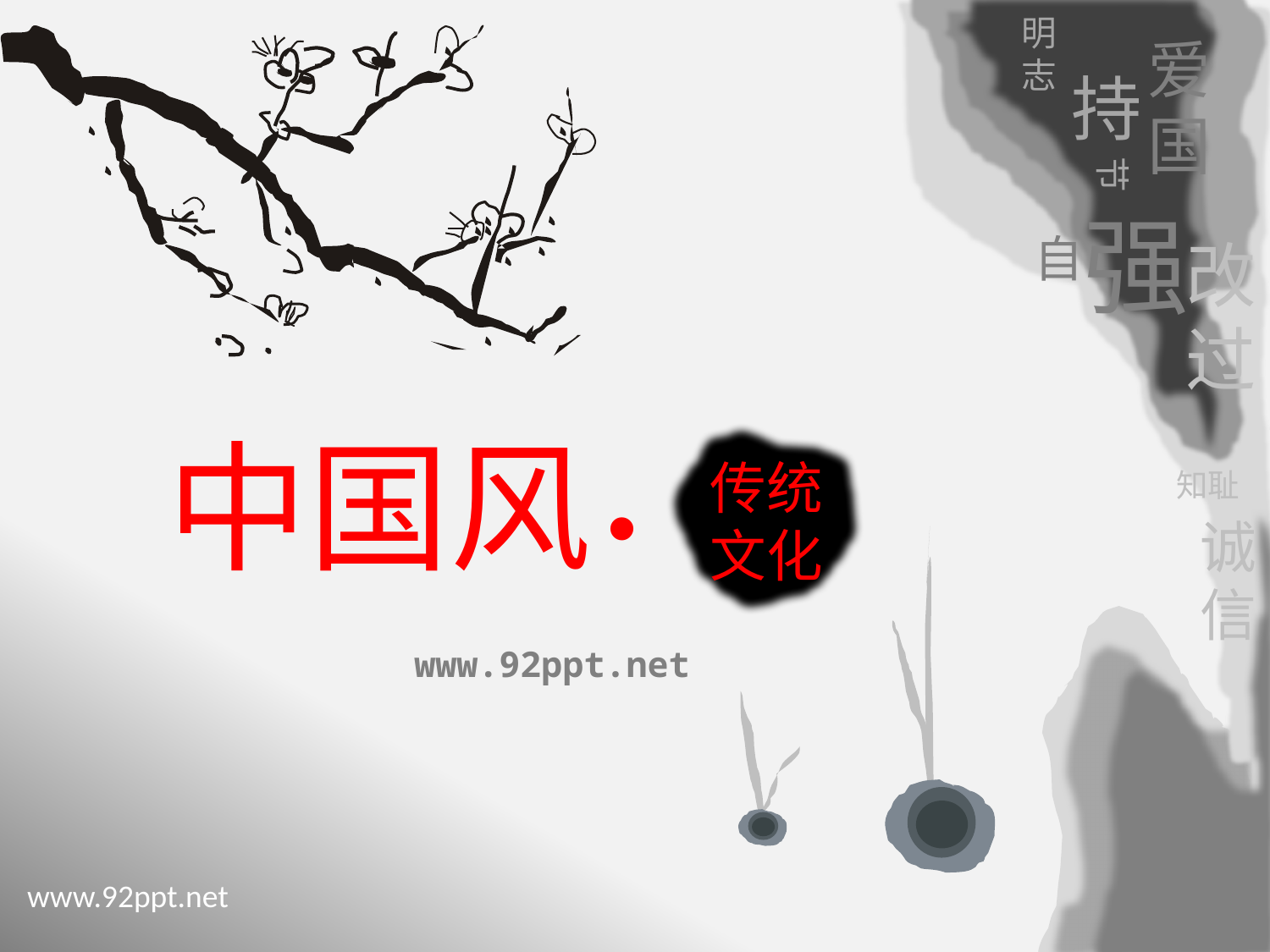

明 志
爱 国

持

节

强

自
改过

中国风

传统文化
知耻
•
诚信

www.92ppt.net

www.92ppt.net